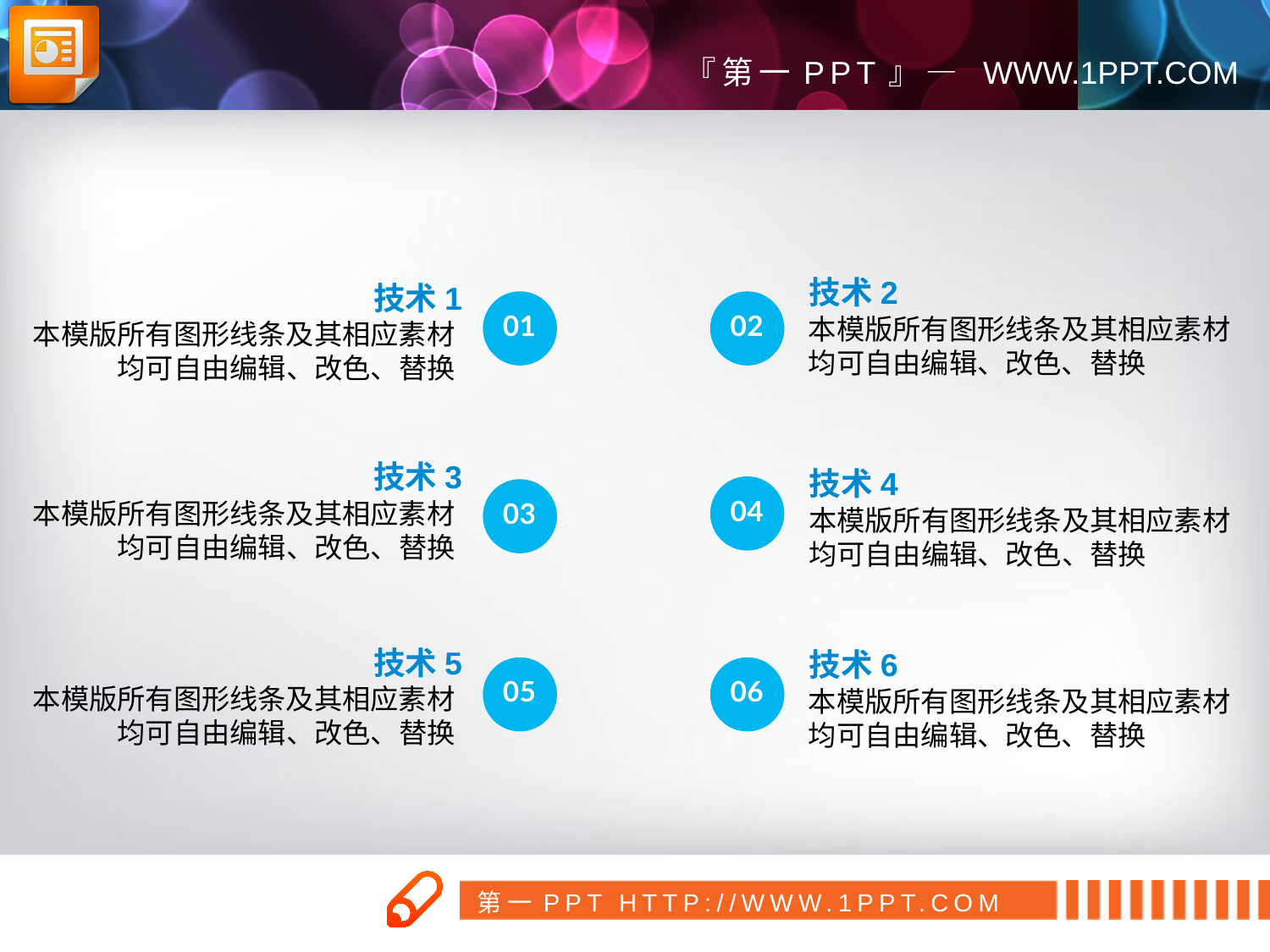

技术2
技术1

01

02
本模版所有图形线条及其相应素材均可自由编辑、改色、替换
本模版所有图形线条及其相应素材均可自由编辑、改色、替换
技术3
技术4

04

03
本模版所有图形线条及其相应素材均可自由编辑、改色、替换
本模版所有图形线条及其相应素材均可自由编辑、改色、替换
技术5
技术6

05

06
本模版所有图形线条及其相应素材均可自由编辑、改色、替换
本模版所有图形线条及其相应素材均可自由编辑、改色、替换